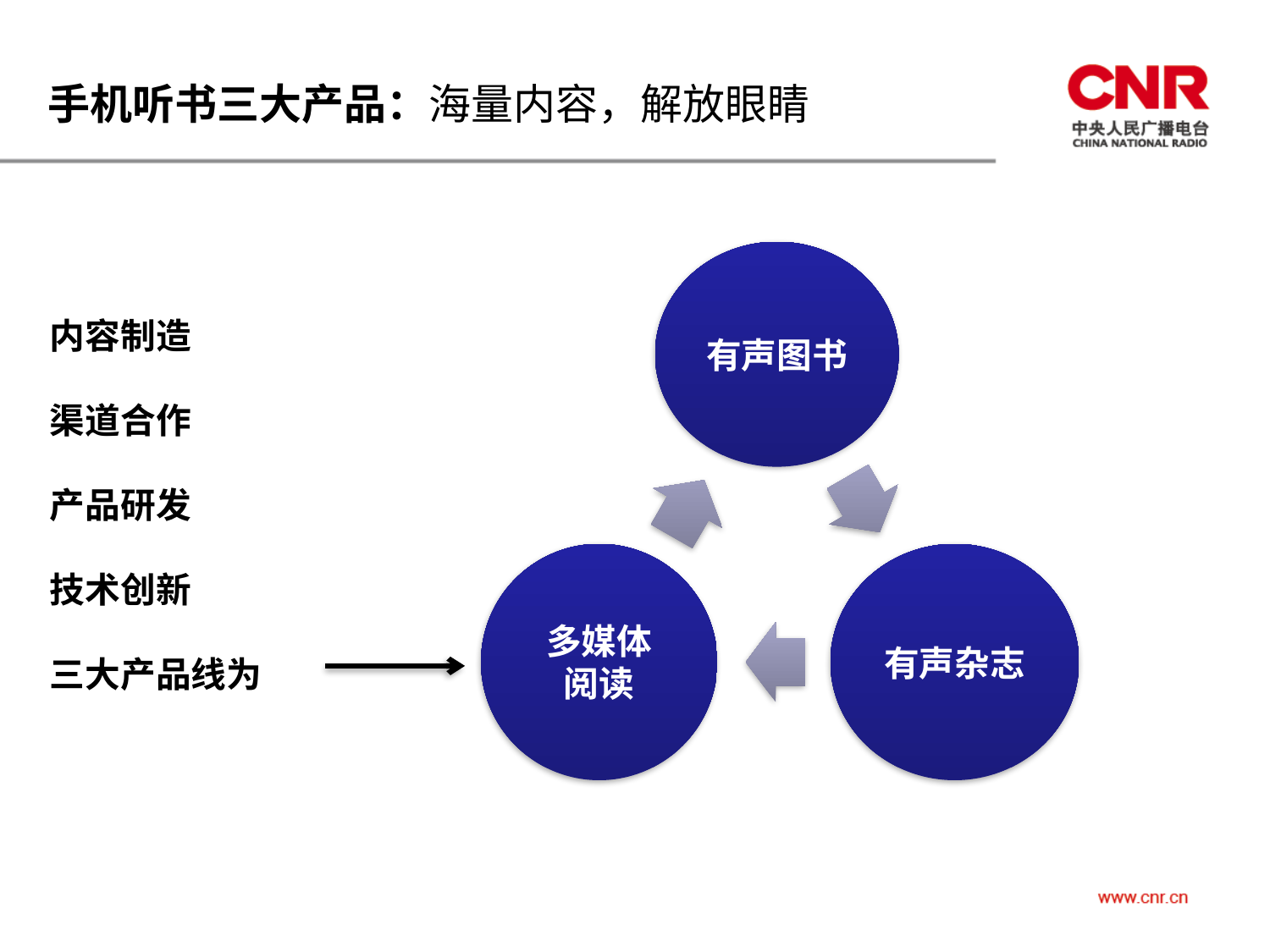

手机听书三大产品：海量内容，解放眼睛
有声图书

有声杂志

多媒体
阅读

内容制造
渠道合作
产品研发
技术创新
三大产品线为